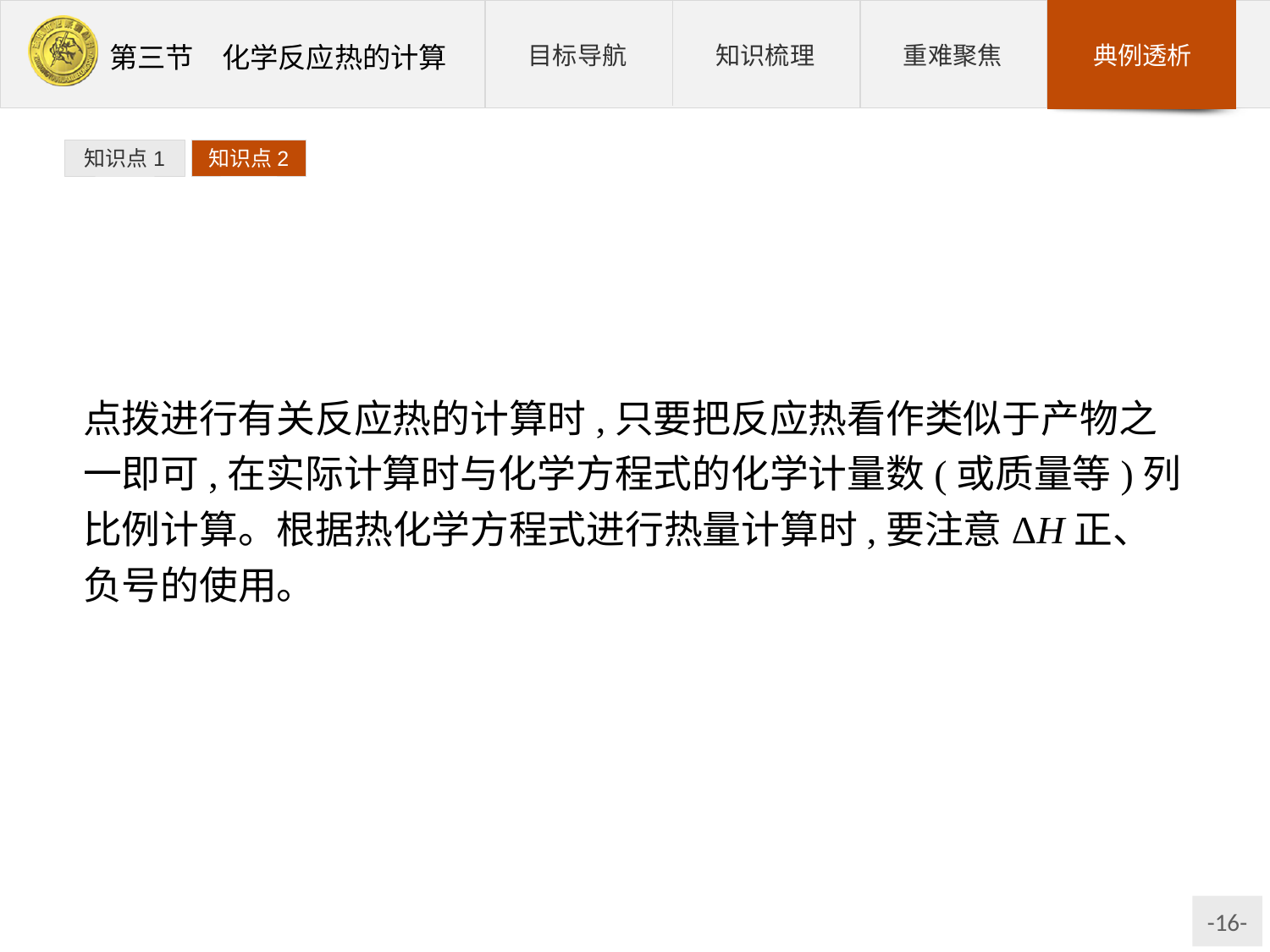

知识点1
知识点2
点拨进行有关反应热的计算时,只要把反应热看作类似于产物之一即可,在实际计算时与化学方程式的化学计量数(或质量等)列比例计算。根据热化学方程式进行热量计算时,要注意ΔH正、负号的使用。